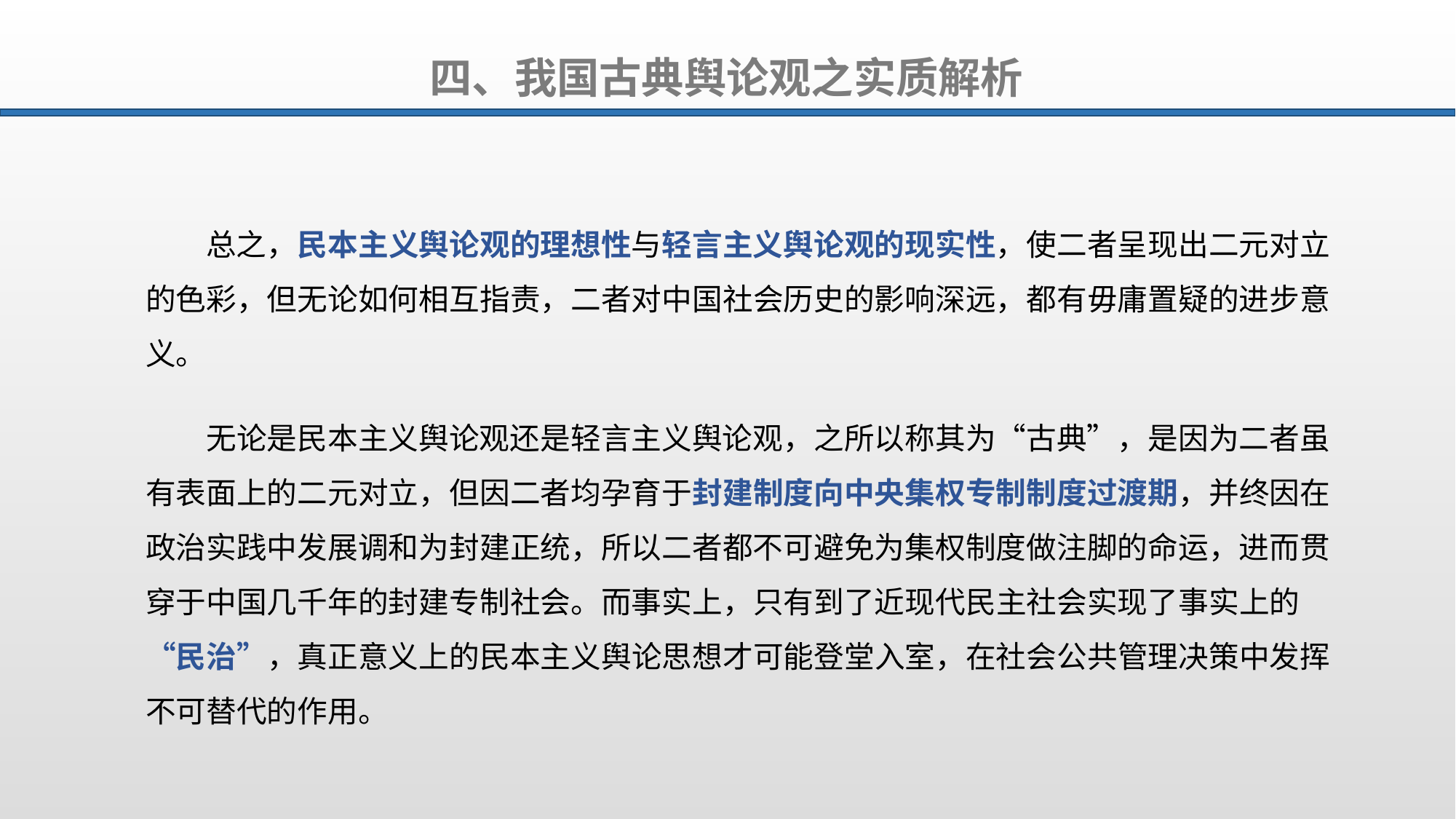

四、我国古典舆论观之实质解析

总之，民本主义舆论观的理想性与轻言主义舆论观的现实性，使二者呈现出二元对立的色彩，但无论如何相互指责，二者对中国社会历史的影响深远，都有毋庸置疑的进步意义。
无论是民本主义舆论观还是轻言主义舆论观，之所以称其为“古典”，是因为二者虽有表面上的二元对立，但因二者均孕育于封建制度向中央集权专制制度过渡期，并终因在政治实践中发展调和为封建正统，所以二者都不可避免为集权制度做注脚的命运，进而贯穿于中国几千年的封建专制社会。而事实上，只有到了近现代民主社会实现了事实上的“民治”，真正意义上的民本主义舆论思想才可能登堂入室，在社会公共管理决策中发挥不可替代的作用。